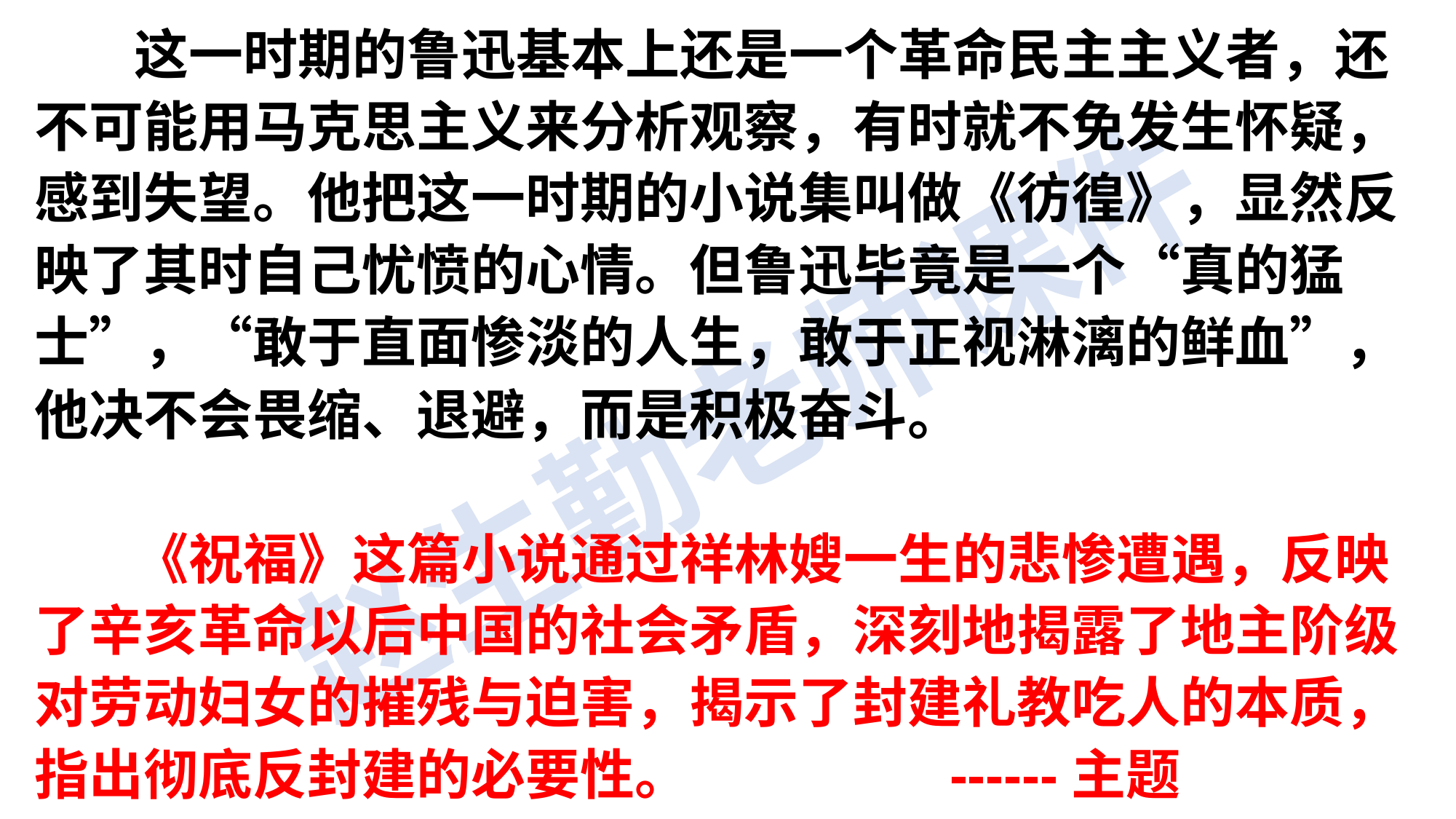

这一时期的鲁迅基本上还是一个革命民主主义者，还不可能用马克思主义来分析观察，有时就不免发生怀疑，感到失望。他把这一时期的小说集叫做《彷徨》，显然反映了其时自己忧愤的心情。但鲁迅毕竟是一个“真的猛士”，“敢于直面惨淡的人生，敢于正视淋漓的鲜血”，他决不会畏缩、退避，而是积极奋斗。
       《祝福》这篇小说通过祥林嫂一生的悲惨遭遇，反映了辛亥革命以后中国的社会矛盾，深刻地揭露了地主阶级对劳动妇女的摧残与迫害，揭示了封建礼教吃人的本质，指出彻底反封建的必要性。                    ------主题